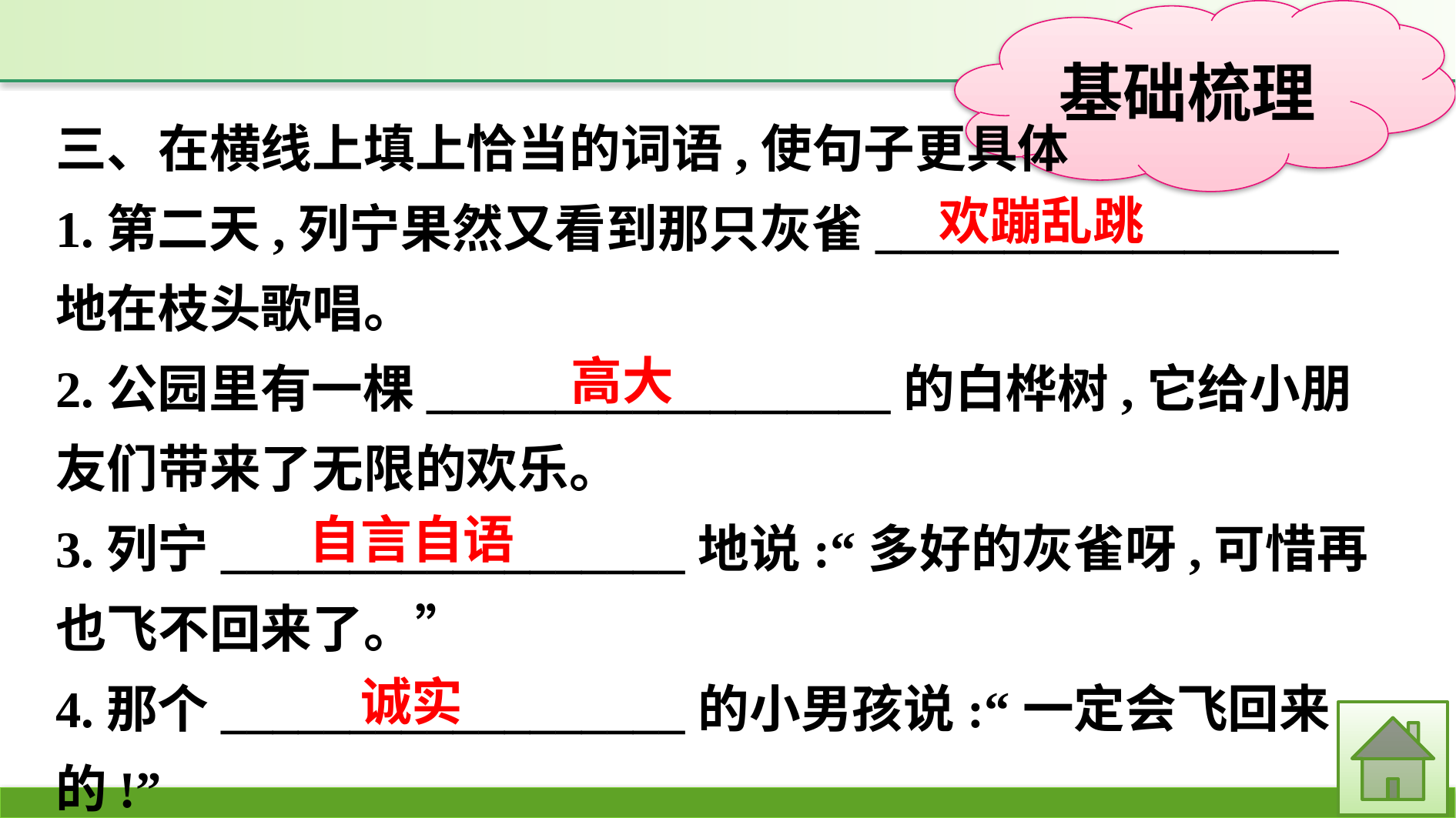

三、在横线上填上恰当的词语,使句子更具体
1.第二天,列宁果然又看到那只灰雀__________________地在枝头歌唱。
2.公园里有一棵__________________的白桦树,它给小朋友们带来了无限的欢乐。
3.列宁__________________地说:“多好的灰雀呀,可惜再也飞不回来了。”
4.那个__________________的小男孩说:“一定会飞回来的!”
欢蹦乱跳
高大
自言自语
诚实